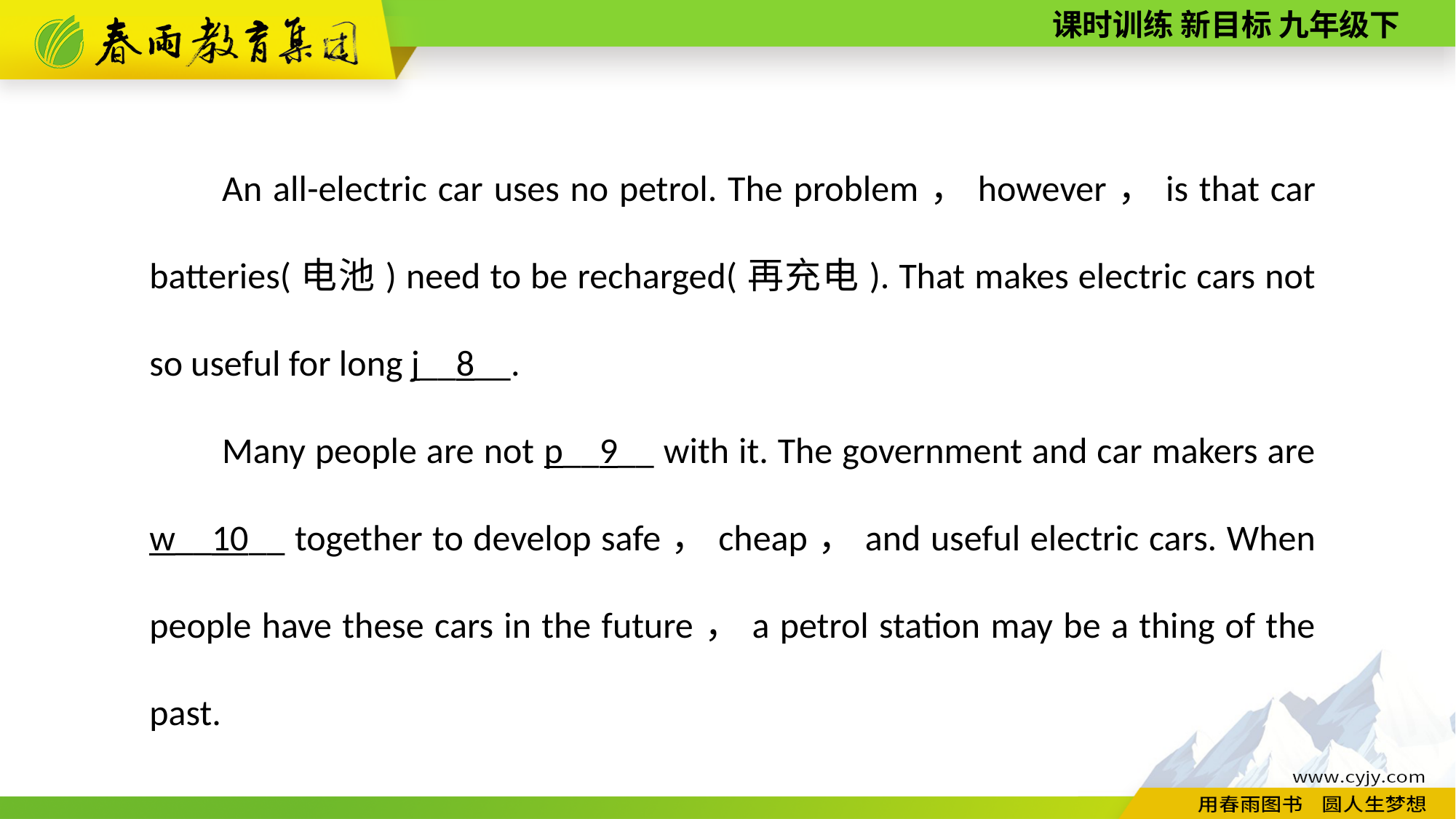

An all­-electric car uses no petrol. The problem，however，is that car batteries(电池) need to be recharged(再充电). That makes electric cars not so useful for long j__8__.
Many people are not p__9__ with it. The government and car makers are w__10__ together to develop safe，cheap，and useful electric cars. When people have these cars in the future，a petrol station may be a thing of the past.